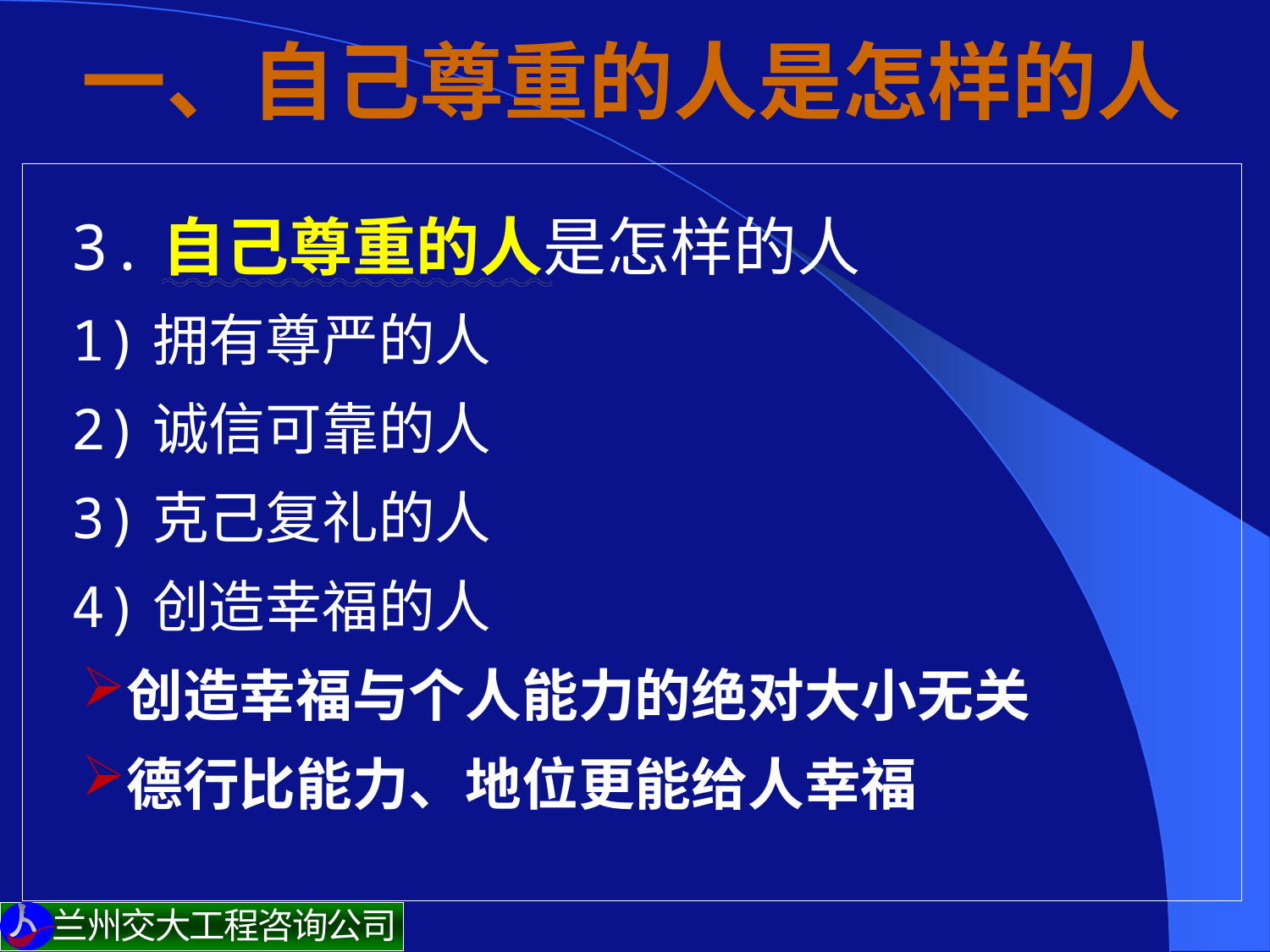

# 一、自己尊重的人是怎样的人
 3.自己尊重的人是怎样的人
1)拥有尊严的人
2)诚信可靠的人
3)克己复礼的人
4)创造幸福的人
创造幸福与个人能力的绝对大小无关
德行比能力、地位更能给人幸福